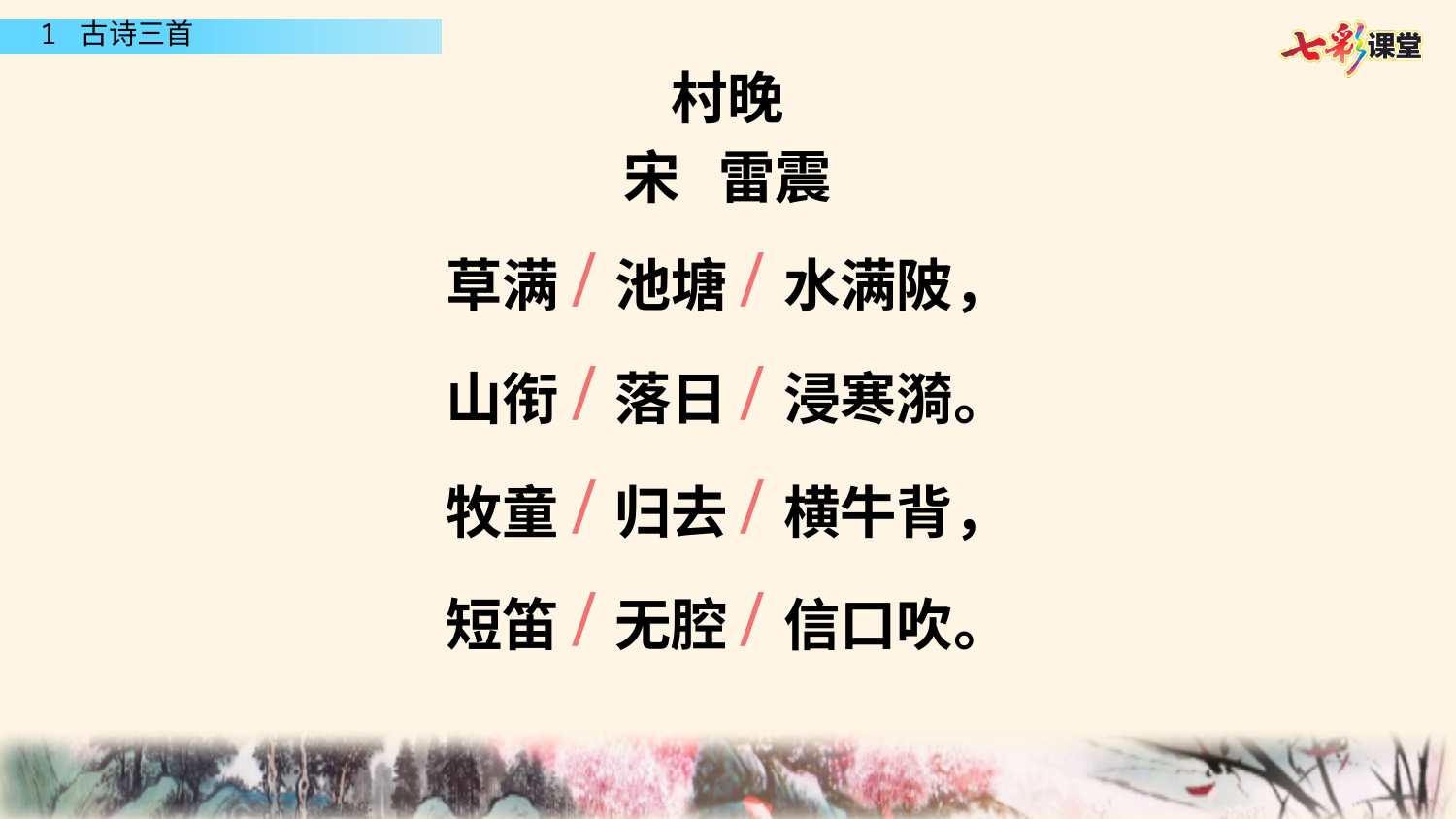

#
村晚
宋   雷震
草满/池塘/水满陂，
山衔/落日/浸寒漪。
牧童/归去/横牛背，
短笛/无腔/信口吹。